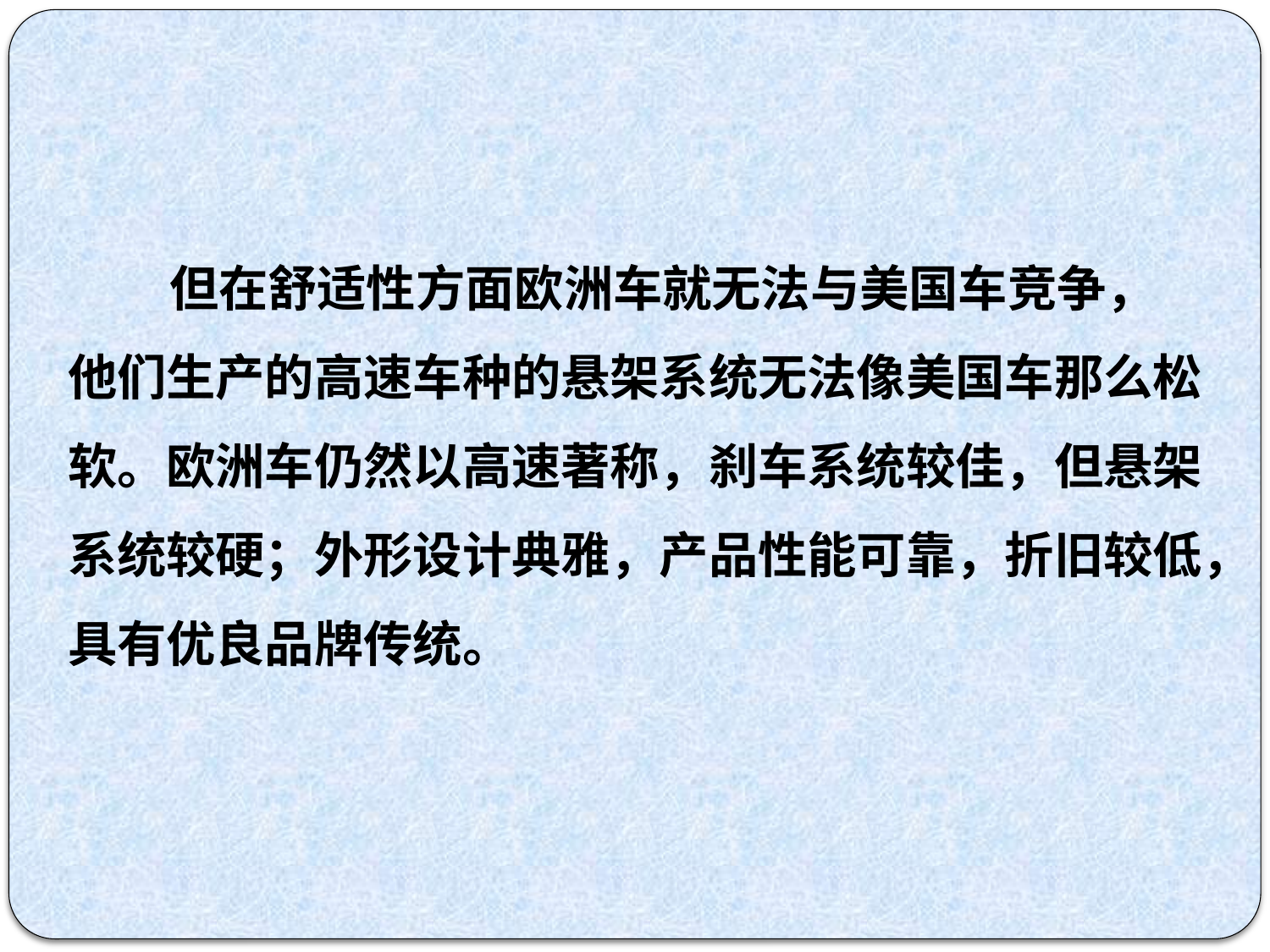

但在舒适性方面欧洲车就无法与美国车竞争，他们生产的高速车种的悬架系统无法像美国车那么松软。欧洲车仍然以高速著称，刹车系统较佳，但悬架系统较硬；外形设计典雅，产品性能可靠，折旧较低，具有优良品牌传统。